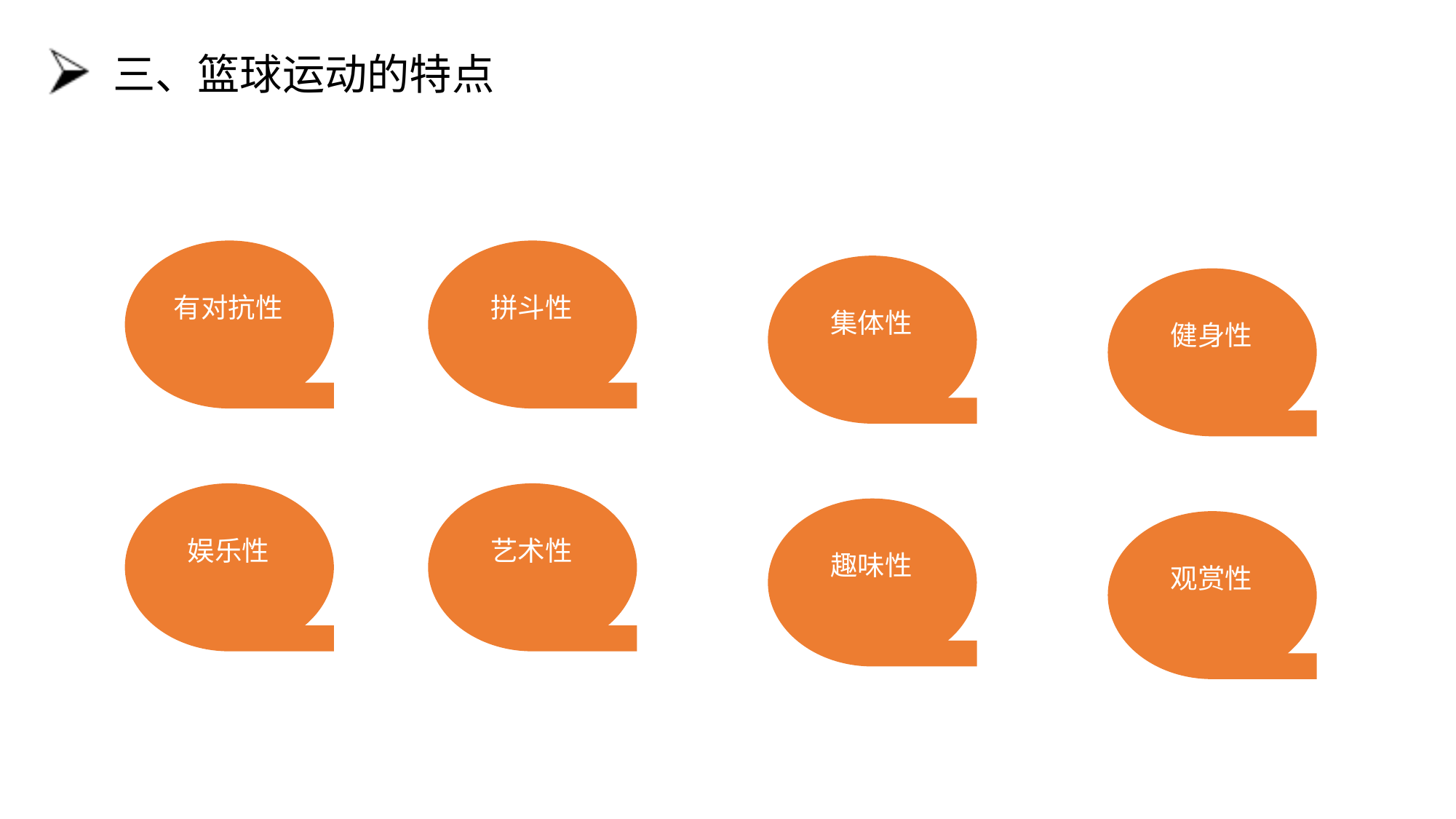

# 三、篮球运动的特点

有对抗性

拼斗性

集体性

健身性

娱乐性

艺术性

趣味性

观赏性